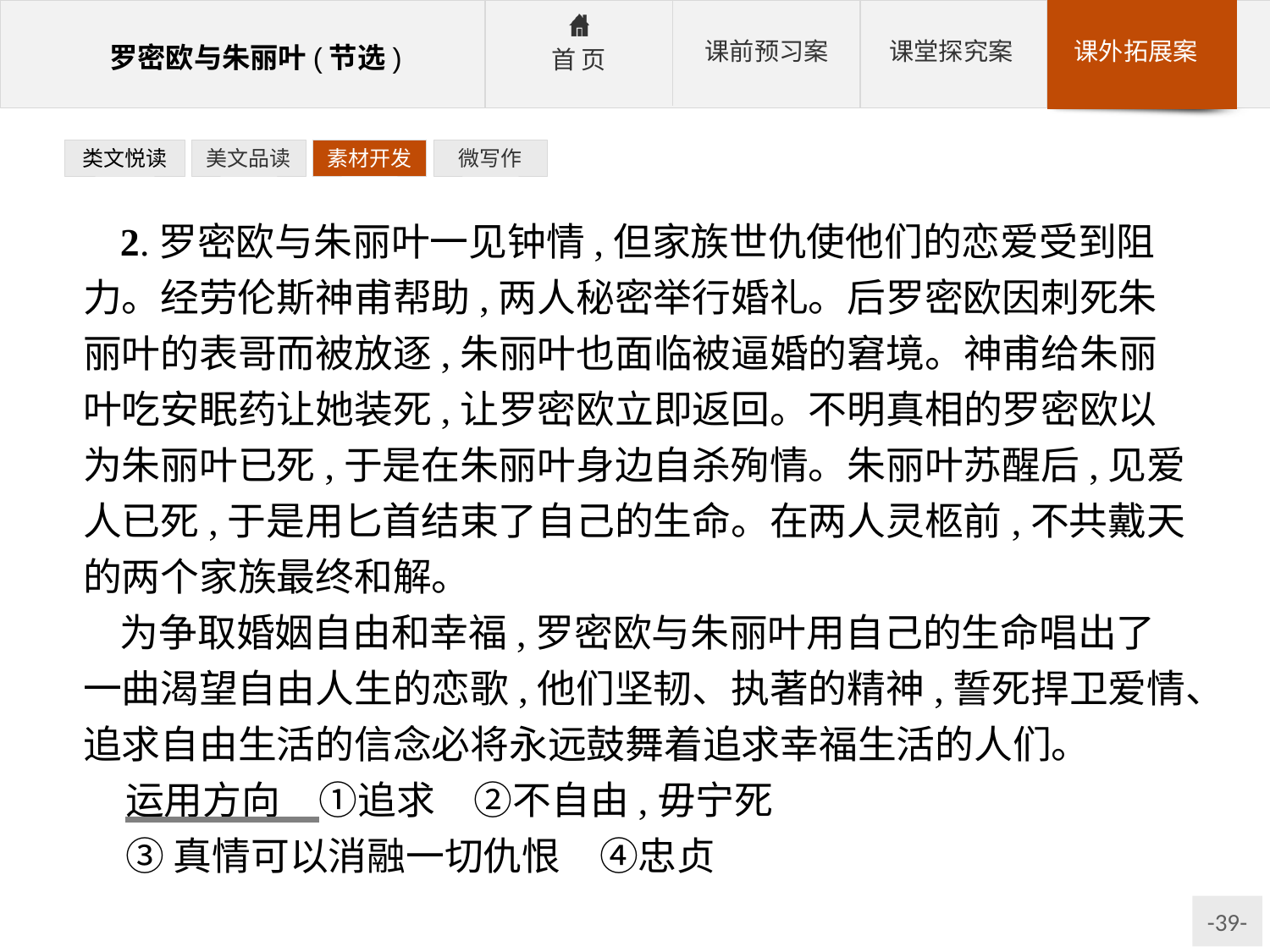

类文悦读
美文品读
素材开发
微写作
2.罗密欧与朱丽叶一见钟情,但家族世仇使他们的恋爱受到阻力。经劳伦斯神甫帮助,两人秘密举行婚礼。后罗密欧因刺死朱丽叶的表哥而被放逐,朱丽叶也面临被逼婚的窘境。神甫给朱丽叶吃安眠药让她装死,让罗密欧立即返回。不明真相的罗密欧以为朱丽叶已死,于是在朱丽叶身边自杀殉情。朱丽叶苏醒后,见爱人已死,于是用匕首结束了自己的生命。在两人灵柩前,不共戴天的两个家族最终和解。
为争取婚姻自由和幸福,罗密欧与朱丽叶用自己的生命唱出了一曲渴望自由人生的恋歌,他们坚韧、执著的精神,誓死捍卫爱情、追求自由生活的信念必将永远鼓舞着追求幸福生活的人们。
运用方向　①追求　②不自由,毋宁死
③真情可以消融一切仇恨　④忠贞